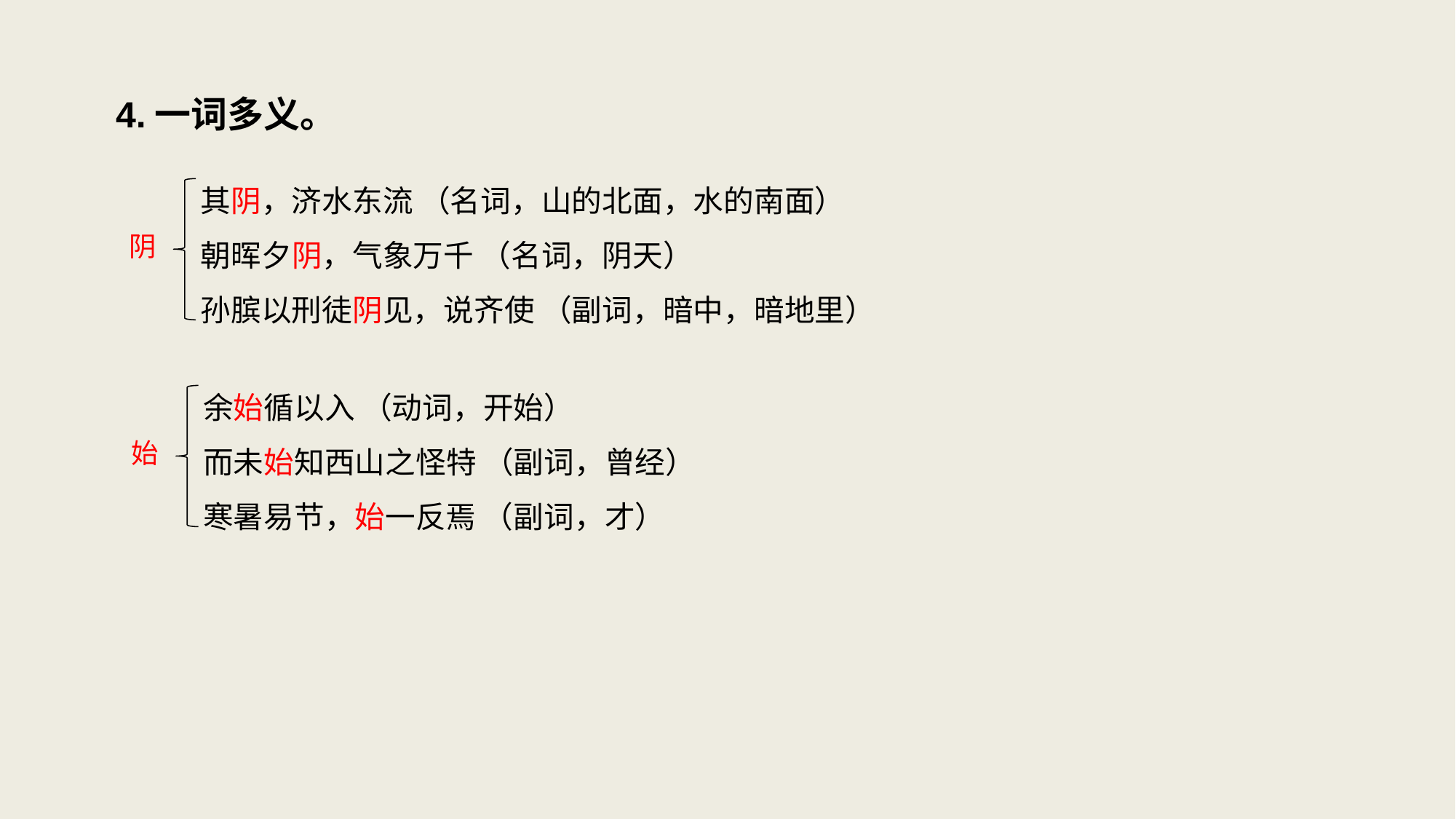

4.一词多义。
其阴，济水东流 （名词，山的北面，水的南面）
朝晖夕阴，气象万千 （名词，阴天）
孙膑以刑徒阴见，说齐使 （副词，暗中，暗地里）

阴
余始循以入 （动词，开始）
而未始知西山之怪特 （副词，曾经）
寒暑易节，始一反焉 （副词，才）

始